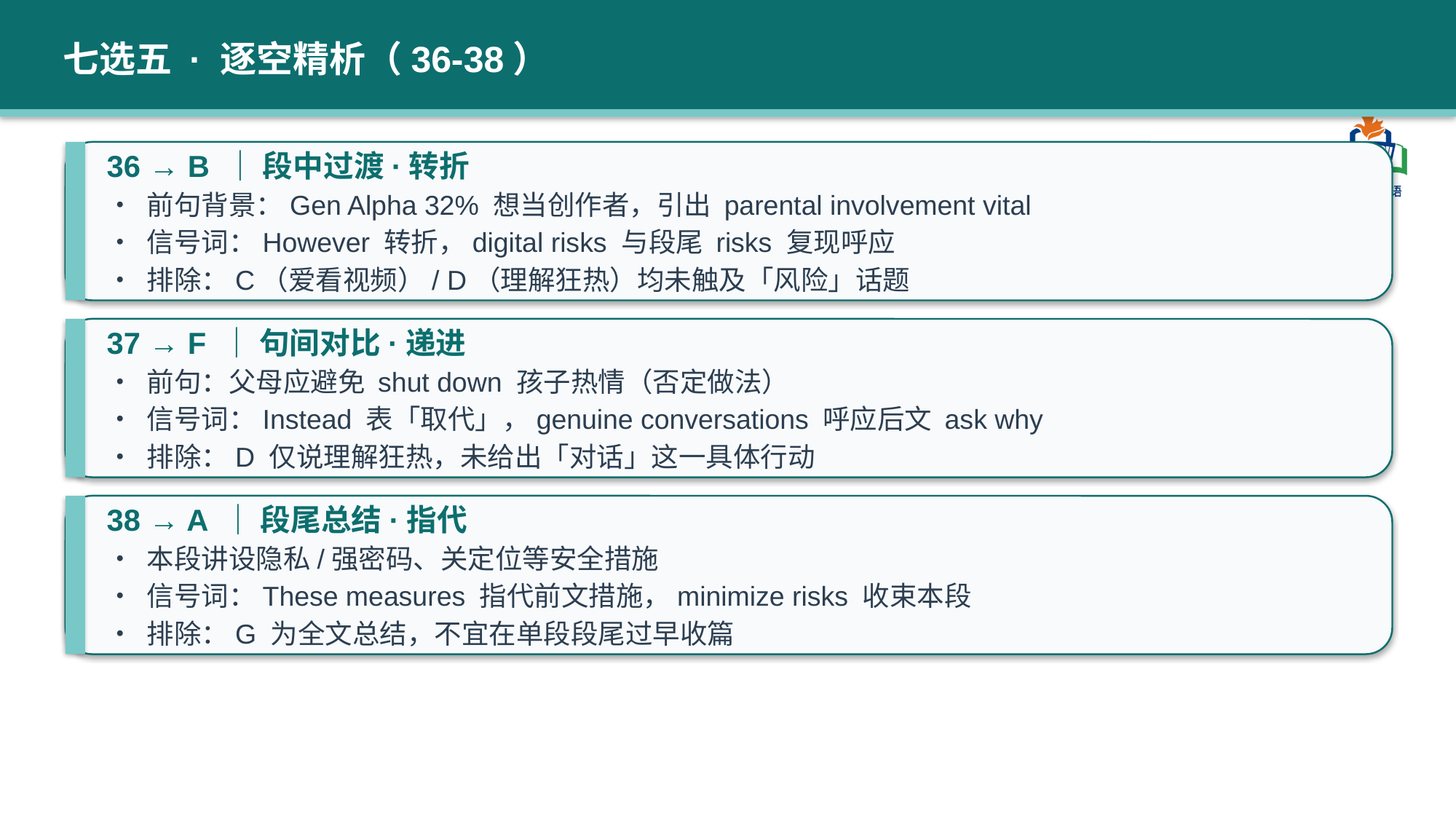

七选五 · 逐空精析（36-38）

36 → B ｜ 段中过渡·转折
• 前句背景：Gen Alpha 32% 想当创作者，引出 parental involvement vital
• 信号词：However 转折，digital risks 与段尾 risks 复现呼应
• 排除：C（爱看视频）/ D（理解狂热）均未触及「风险」话题

37 → F ｜ 句间对比·递进
• 前句：父母应避免 shut down 孩子热情（否定做法）
• 信号词：Instead 表「取代」，genuine conversations 呼应后文 ask why
• 排除：D 仅说理解狂热，未给出「对话」这一具体行动

38 → A ｜ 段尾总结·指代
• 本段讲设隐私/强密码、关定位等安全措施
• 信号词：These measures 指代前文措施，minimize risks 收束本段
• 排除：G 为全文总结，不宜在单段段尾过早收篇